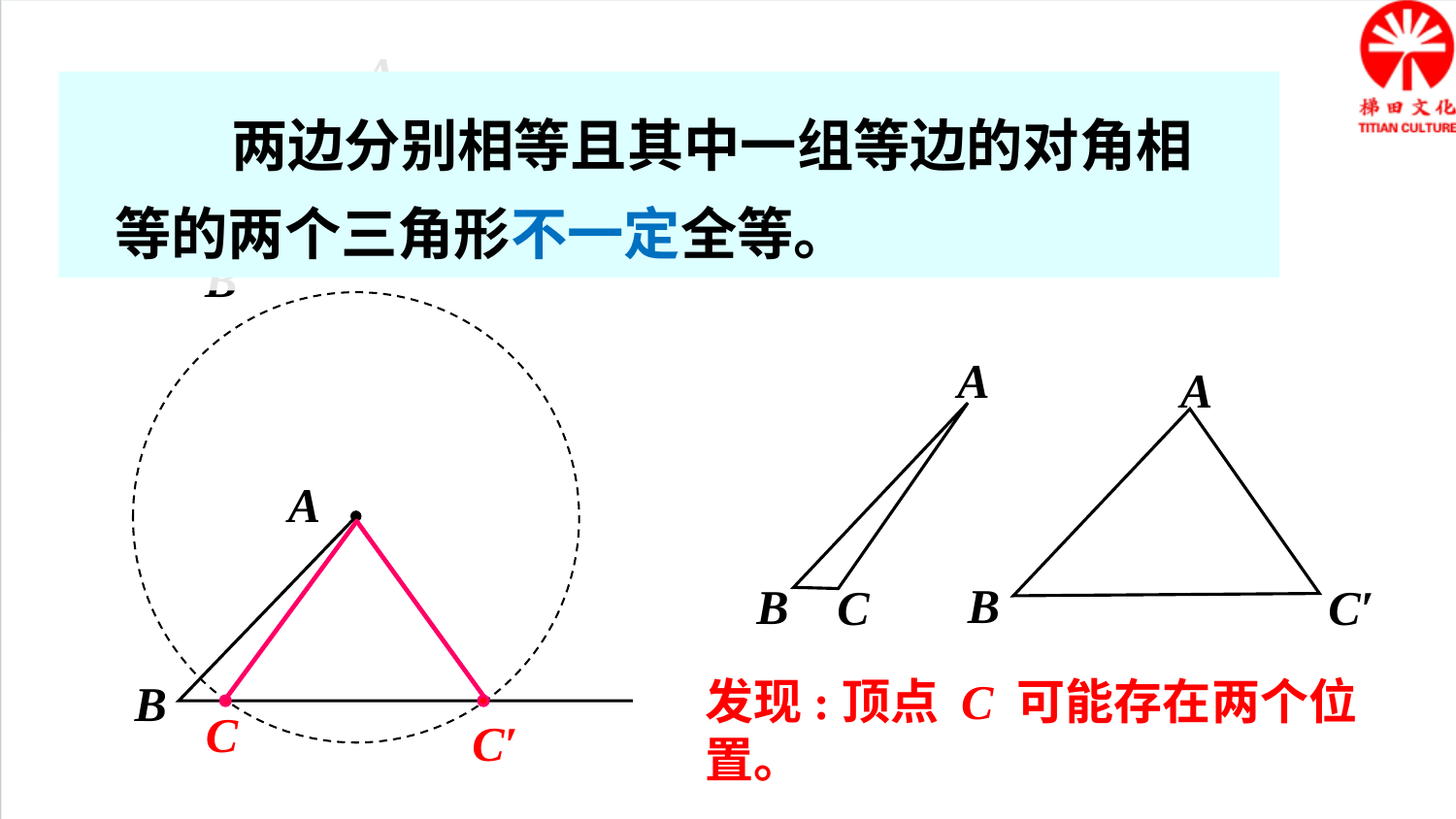

A

B

        两边分别相等且其中一组等边的对角相等的两个三角形不一定全等。
l

A

B
C
A

B
C′
A

B
发现:顶点 C 可能存在两个位置。

C
C′